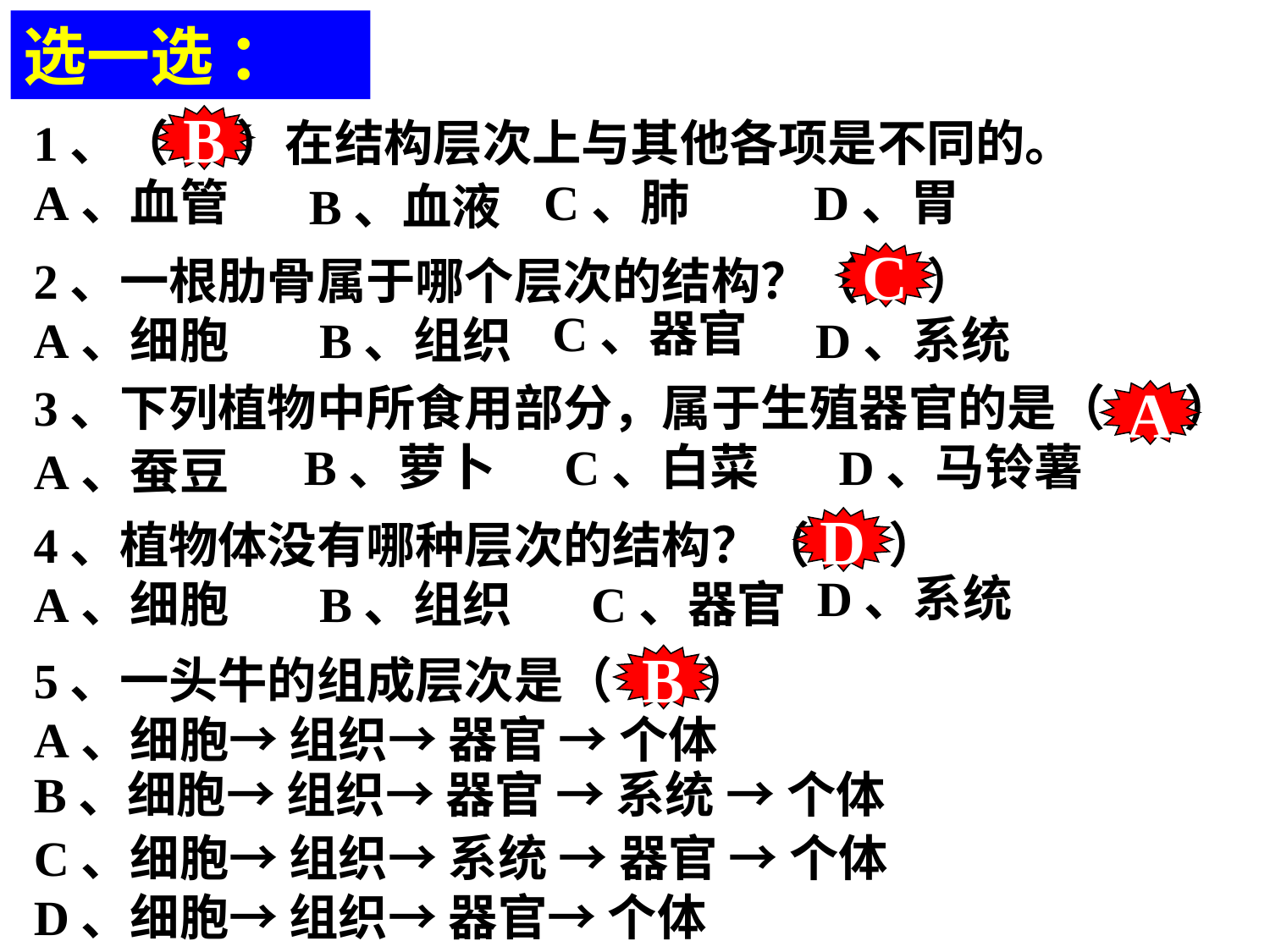

选一选 ：
1、（      ）在结构层次上与其他各项是不同的。
A、血管                           C、肺          D、胃
B
B、血液
2、一根肋骨属于哪个层次的结构？（      ）
A、细胞       B、组织                          D、系统
C
C、器官
3、下列植物中所食用部分，属于生殖器官的是（       ）
                      B、萝卜     C、白菜      D、马铃薯
A
A、蚕豆
4、植物体没有哪种层次的结构？（       ）
A、细胞       B、组织      C、器官
D
D、系统
5、一头牛的组成层次是（        ）
A、细胞→ 组织→ 器官 → 个体

C、细胞→ 组织→ 系统 → 器官 → 个体
D、细胞→ 组织→ 器官→ 个体
B
B、细胞→ 组织→ 器官 → 系统 → 个体